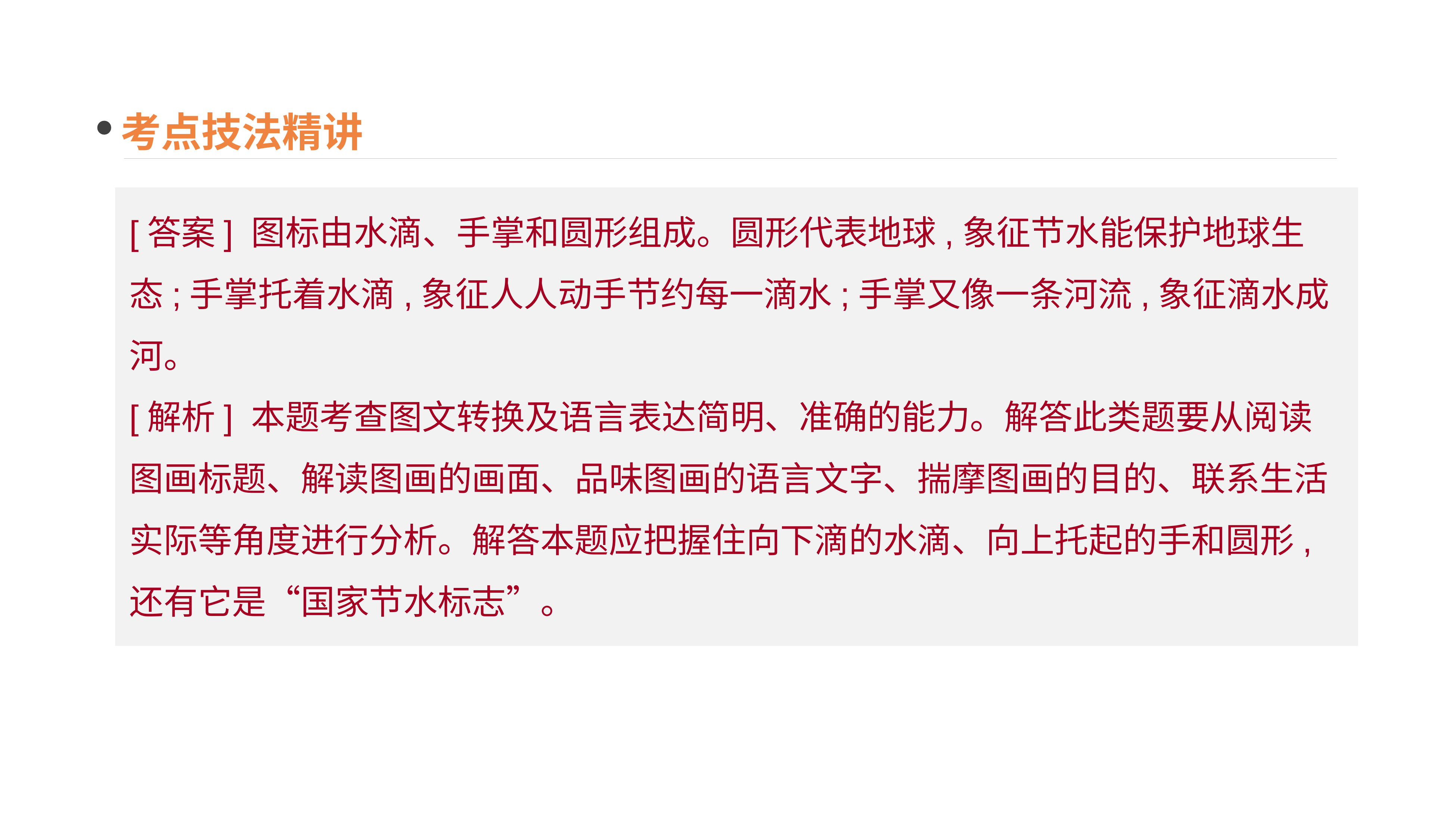

考点技法精讲

[答案] 图标由水滴、手掌和圆形组成。圆形代表地球,象征节水能保护地球生态;手掌托着水滴,象征人人动手节约每一滴水;手掌又像一条河流,象征滴水成河。
[解析] 本题考查图文转换及语言表达简明、准确的能力。解答此类题要从阅读图画标题、解读图画的画面、品味图画的语言文字、揣摩图画的目的、联系生活实际等角度进行分析。解答本题应把握住向下滴的水滴、向上托起的手和圆形,还有它是“国家节水标志”。